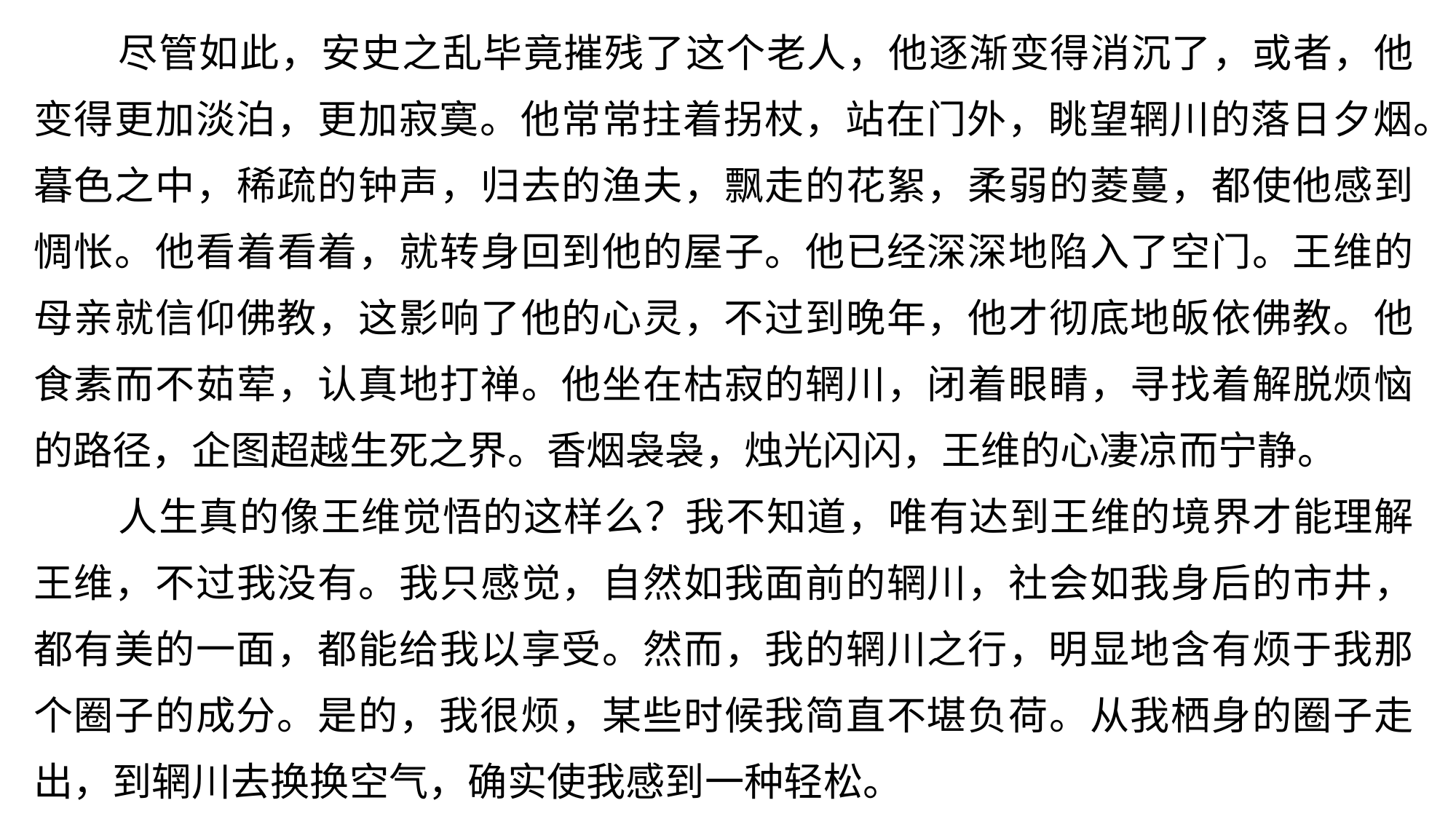

尽管如此，安史之乱毕竟摧残了这个老人，他逐渐变得消沉了，或者，他变得更加淡泊，更加寂寞。他常常拄着拐杖，站在门外，眺望辋川的落日夕烟。暮色之中，稀疏的钟声，归去的渔夫，飘走的花絮，柔弱的菱蔓，都使他感到惆怅。他看着看着，就转身回到他的屋子。他已经深深地陷入了空门。王维的母亲就信仰佛教，这影响了他的心灵，不过到晚年，他才彻底地皈依佛教。他食素而不茹荤，认真地打禅。他坐在枯寂的辋川，闭着眼睛，寻找着解脱烦恼的路径，企图超越生死之界。香烟袅袅，烛光闪闪，王维的心凄凉而宁静。
人生真的像王维觉悟的这样么？我不知道，唯有达到王维的境界才能理解王维，不过我没有。我只感觉，自然如我面前的辋川，社会如我身后的市井，都有美的一面，都能给我以享受。然而，我的辋川之行，明显地含有烦于我那个圈子的成分。是的，我很烦，某些时候我简直不堪负荷。从我栖身的圈子走出，到辋川去换换空气，确实使我感到一种轻松。